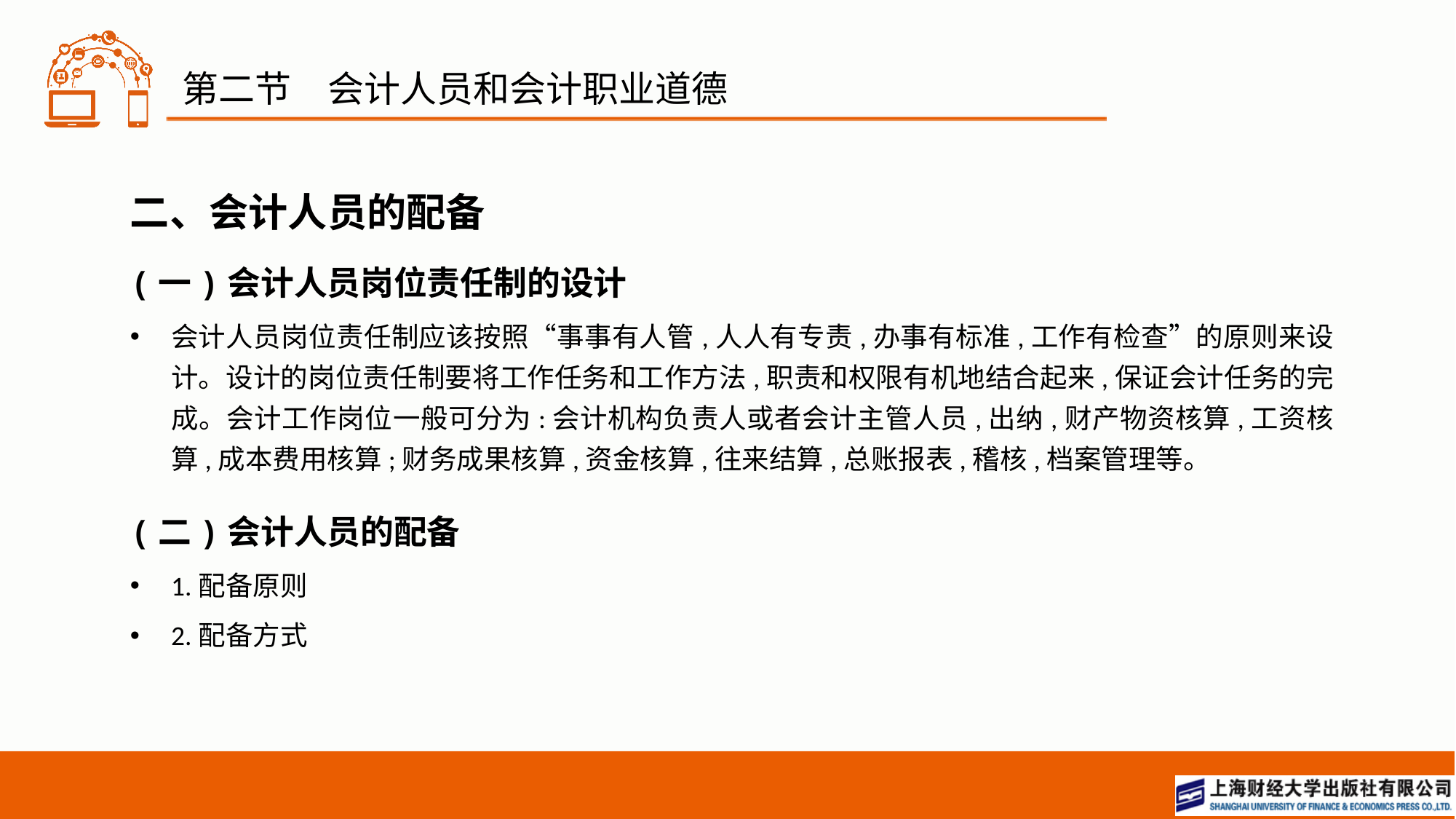

# 第二节　会计人员和会计职业道德
二、会计人员的配备
(一)会计人员岗位责任制的设计
会计人员岗位责任制应该按照“事事有人管,人人有专责,办事有标准,工作有检查”的原则来设计。设计的岗位责任制要将工作任务和工作方法,职责和权限有机地结合起来,保证会计任务的完成。会计工作岗位一般可分为:会计机构负责人或者会计主管人员,出纳,财产物资核算,工资核算,成本费用核算;财务成果核算,资金核算,往来结算,总账报表,稽核,档案管理等。
(二)会计人员的配备
1.配备原则
2.配备方式